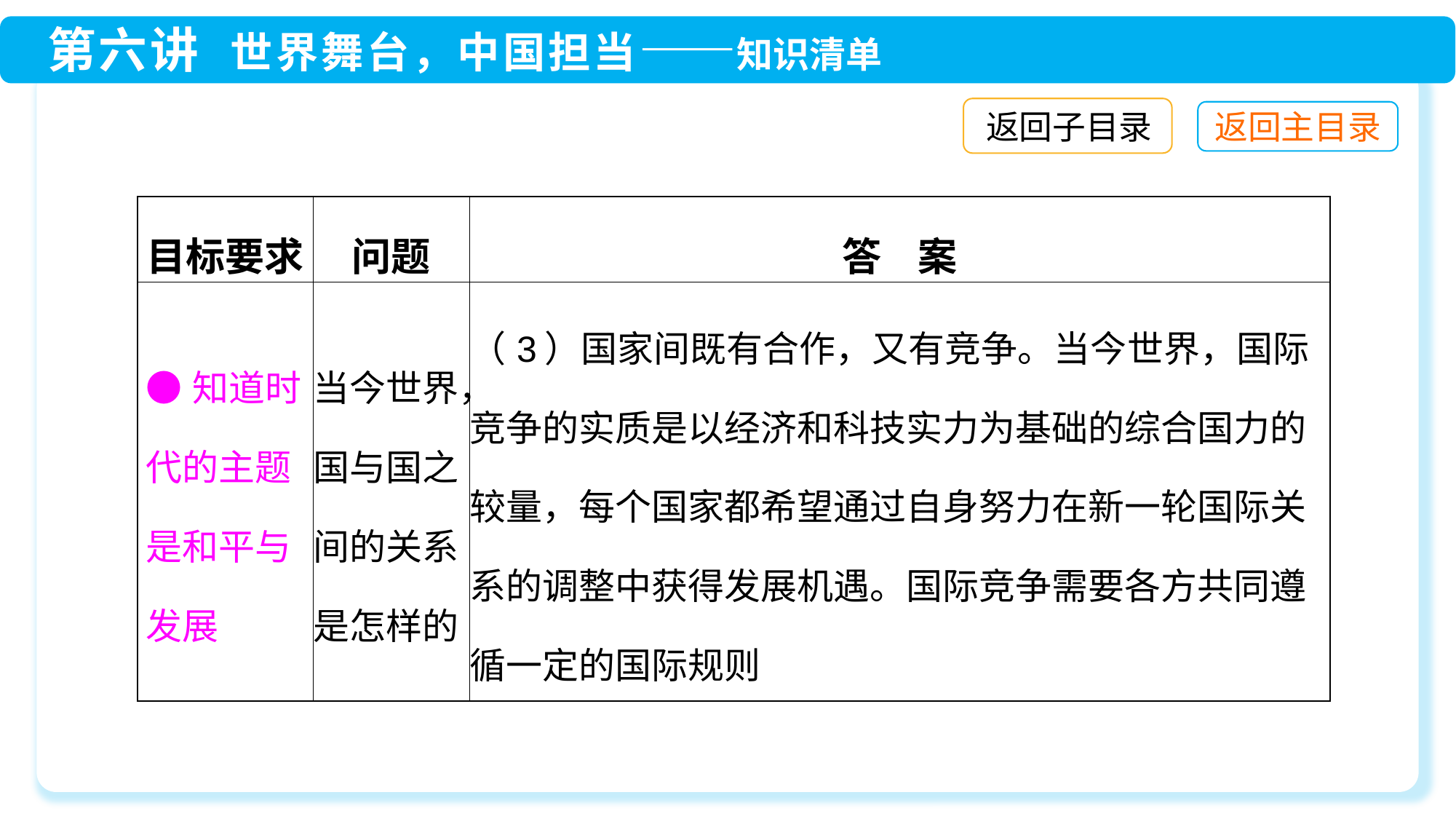

返回子目录
| 目标要求 | 问题 | 答 案 |
| --- | --- | --- |
| ●知道时代的主题是和平与发展 | 当今世界，国与国之间的关系是怎样的 | （3）国家间既有合作，又有竞争。当今世界，国际竞争的实质是以经济和科技实力为基础的综合国力的较量，每个国家都希望通过自身努力在新一轮国际关系的调整中获得发展机遇。国际竞争需要各方共同遵循一定的国际规则 |